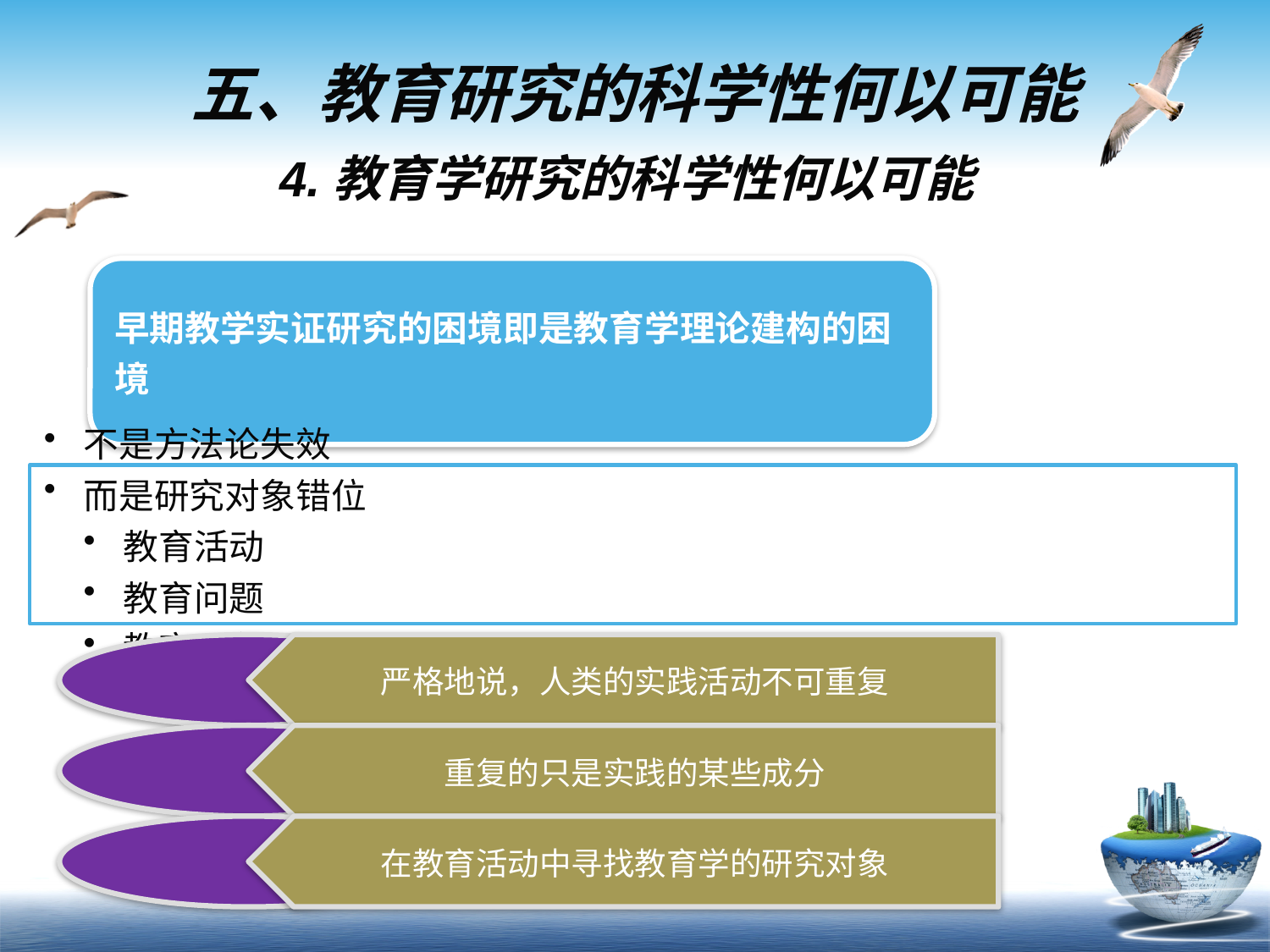

五、教育研究的科学性何以可能
# 4.教育学研究的科学性何以可能
早期教学实证研究的困境即是教育学理论建构的困境
不是方法论失效
而是研究对象错位
教育活动
教育问题
教育现象
严格地说，人类的实践活动不可重复
重复的只是实践的某些成分
在教育活动中寻找教育学的研究对象